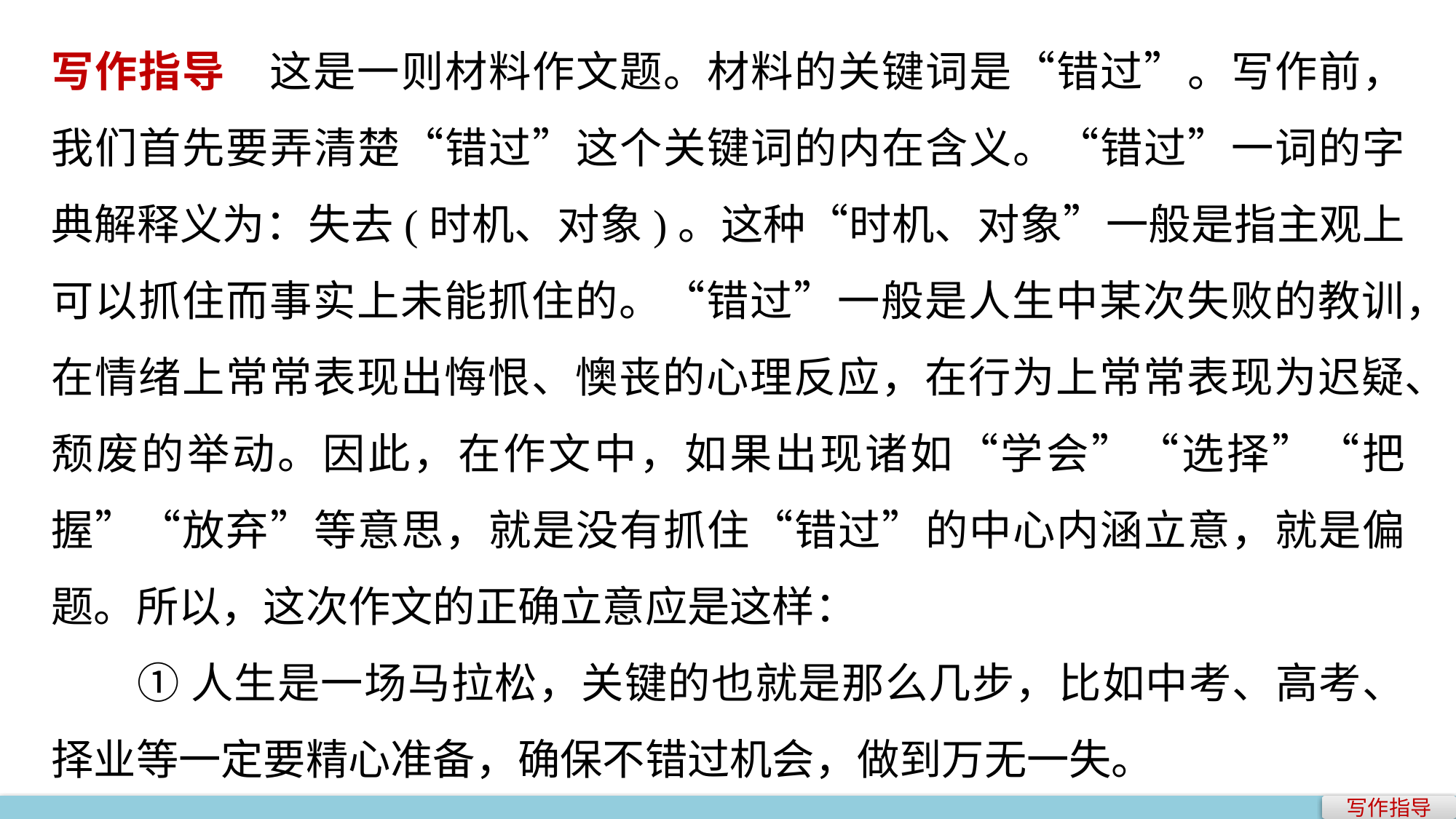

写作指导　这是一则材料作文题。材料的关键词是“错过”。写作前，我们首先要弄清楚“错过”这个关键词的内在含义。“错过”一词的字典解释义为：失去(时机、对象)。这种“时机、对象”一般是指主观上可以抓住而事实上未能抓住的。“错过”一般是人生中某次失败的教训，在情绪上常常表现出悔恨、懊丧的心理反应，在行为上常常表现为迟疑、颓废的举动。因此，在作文中，如果出现诸如“学会”“选择”“把握”“放弃”等意思，就是没有抓住“错过”的中心内涵立意，就是偏题。所以，这次作文的正确立意应是这样：
①人生是一场马拉松，关键的也就是那么几步，比如中考、高考、择业等一定要精心准备，确保不错过机会，做到万无一失。

写作指导